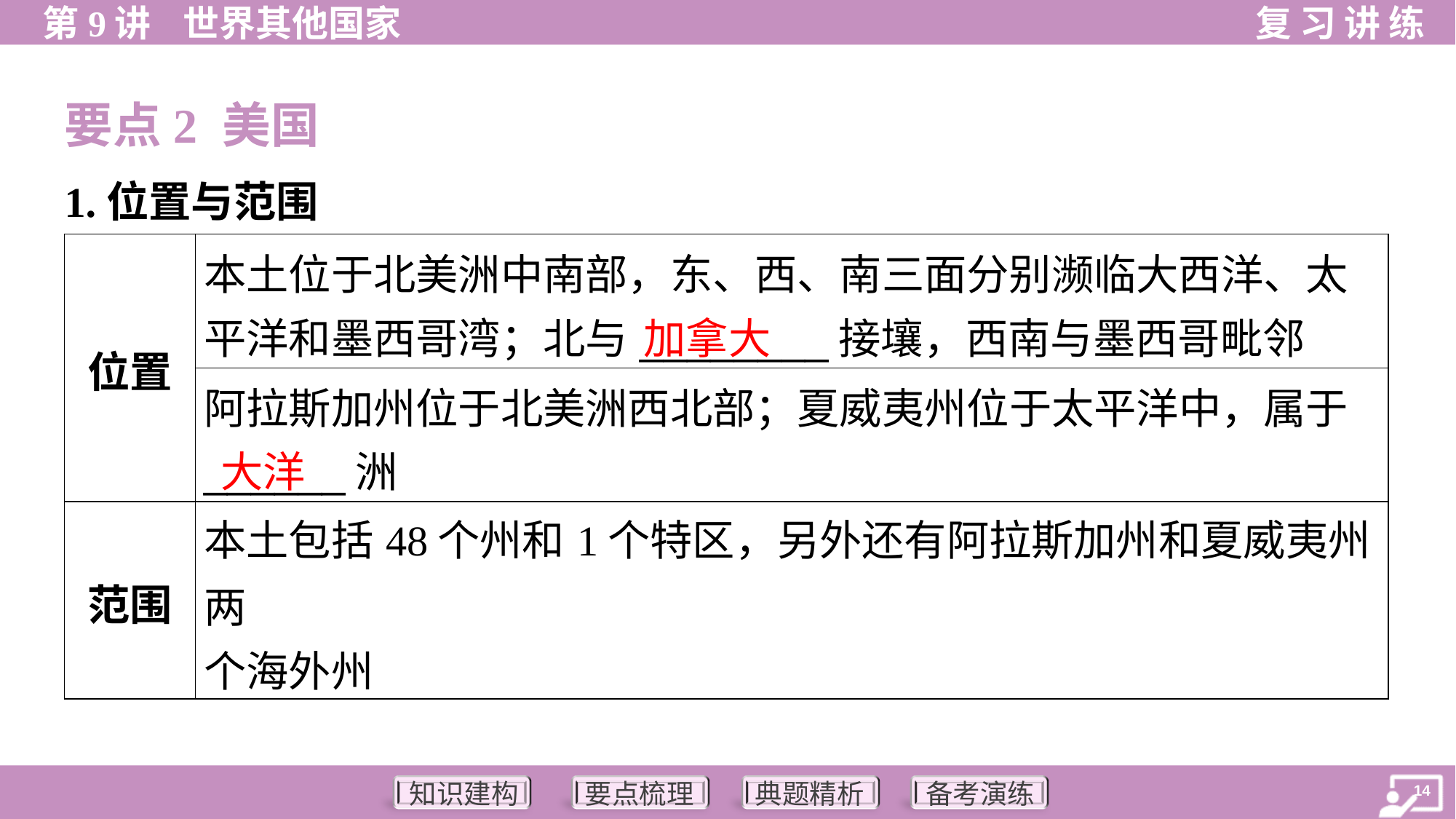

要点2 美国
1.位置与范围
| 位置 | 本土位于北美洲中南部，东、西、南三面分别濒临大西洋、太 平洋和墨西哥湾；北与\_\_\_\_\_\_\_\_接壤，西南与墨西哥毗邻 |
| --- | --- |
|  | 阿拉斯加州位于北美洲西北部；夏威夷州位于太平洋中，属于 \_\_\_\_\_\_洲 |
| 范围 | 本土包括48个州和1个特区，另外还有阿拉斯加州和夏威夷州两 个海外州 |
加拿大
大洋